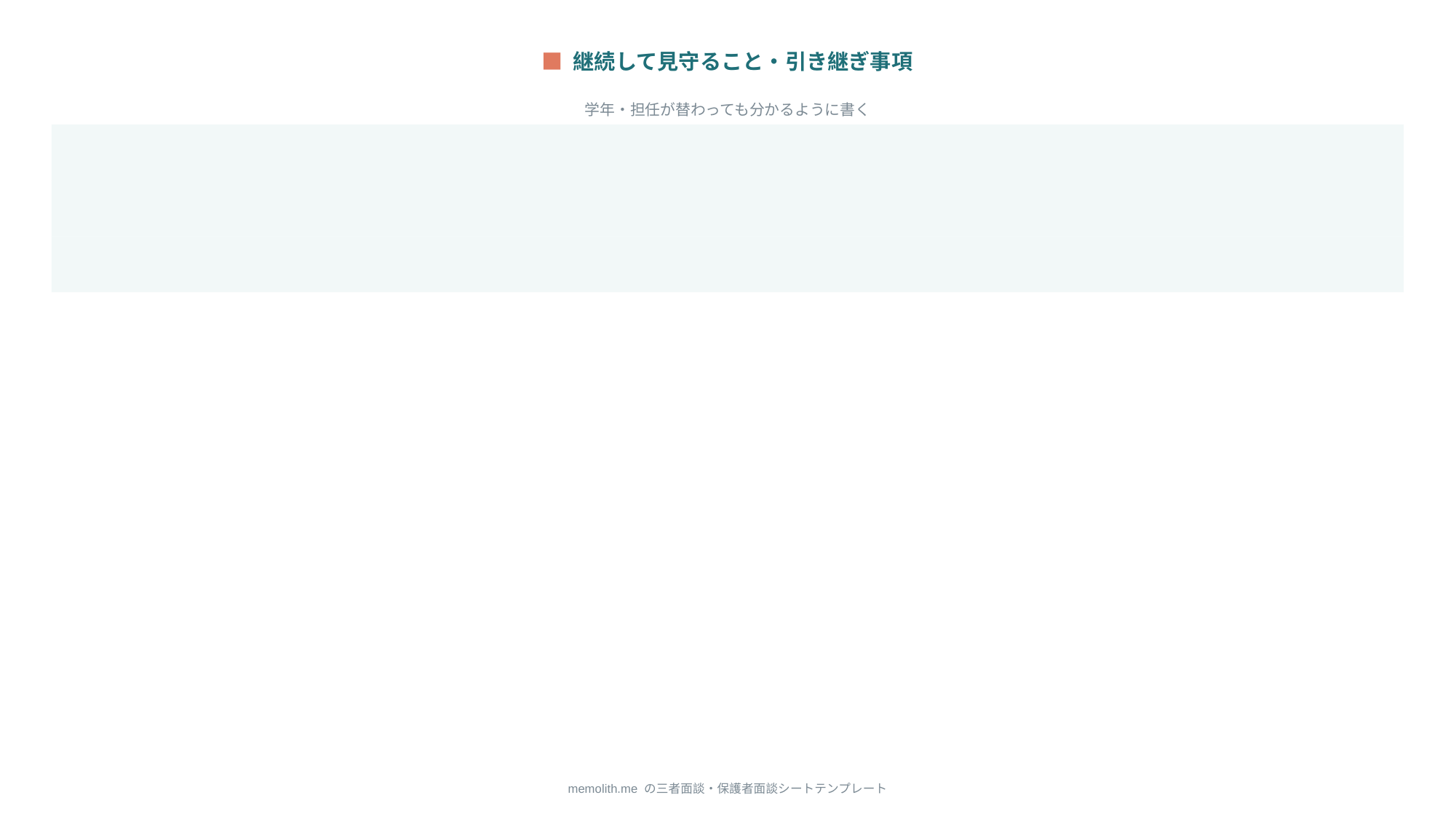

■ 継続して見守ること・引き継ぎ事項
学年・担任が替わっても分かるように書く

memolith.me の三者面談・保護者面談シートテンプレート